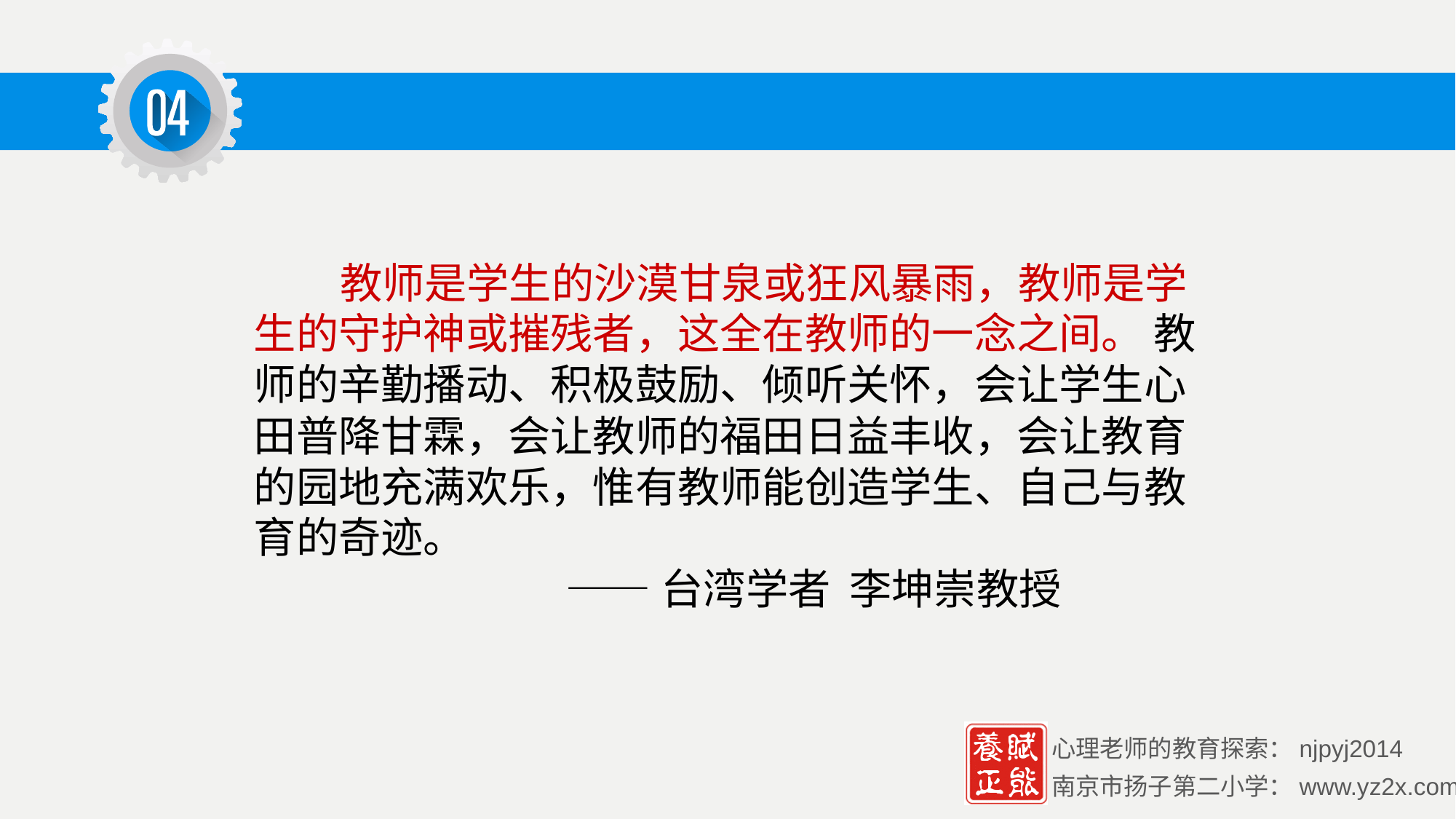

教师是学生的沙漠甘泉或狂风暴雨，教师是学生的守护神或摧残者，这全在教师的一念之间。 教师的辛勤播动、积极鼓励、倾听关怀，会让学生心田普降甘霖，会让教师的福田日益丰收，会让教育的园地充满欢乐，惟有教师能创造学生、自己与教育的奇迹。
                                 ——台湾学者  李坤崇教授